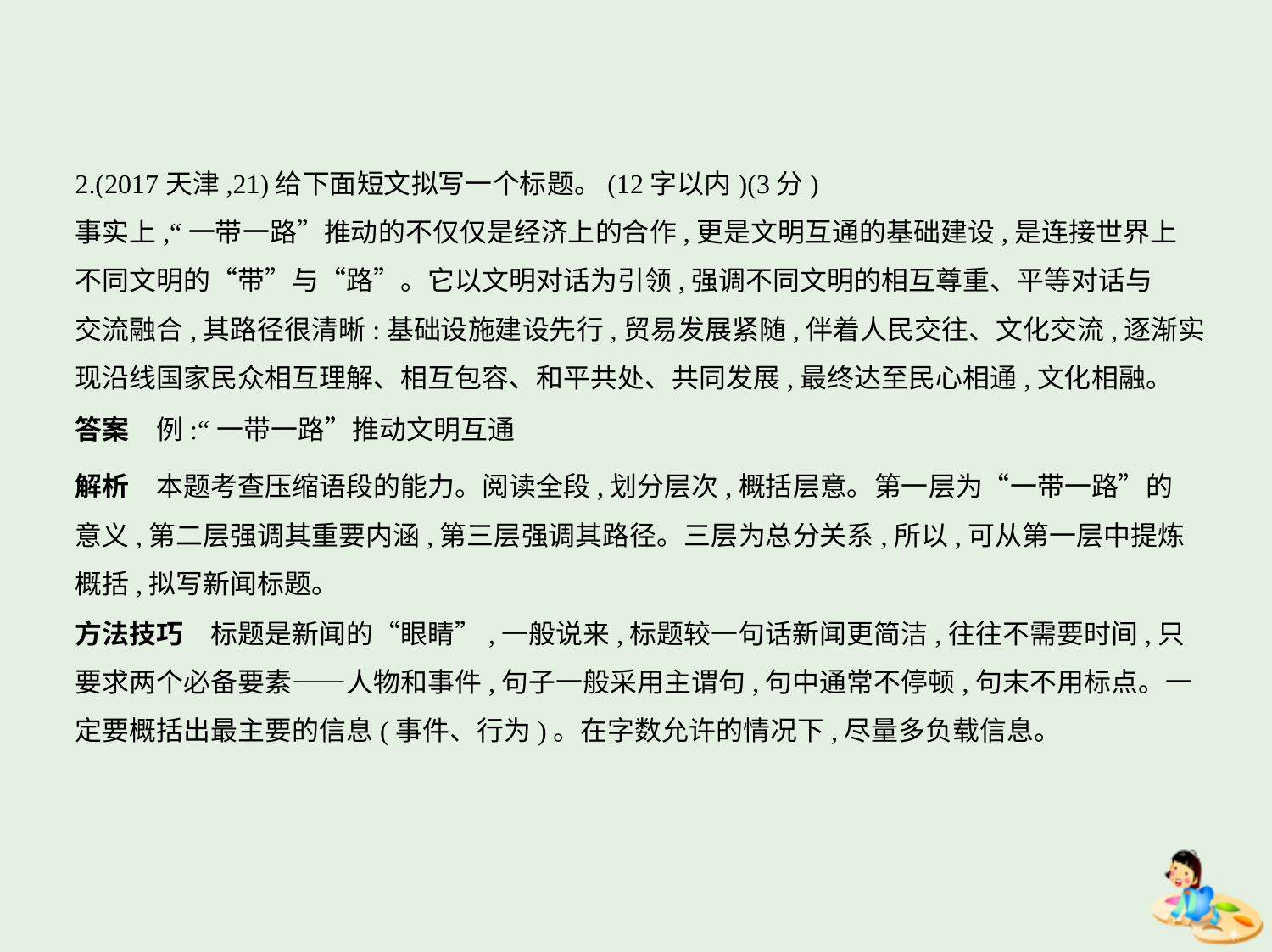

2.(2017天津,21)给下面短文拟写一个标题。(12字以内)(3分)
事实上,“一带一路”推动的不仅仅是经济上的合作,更是文明互通的基础建设,是连接世界上
不同文明的“带”与“路”。它以文明对话为引领,强调不同文明的相互尊重、平等对话与
交流融合,其路径很清晰:基础设施建设先行,贸易发展紧随,伴着人民交往、文化交流,逐渐实
现沿线国家民众相互理解、相互包容、和平共处、共同发展,最终达至民心相通,文化相融。
答案　例:“一带一路”推动文明互通
解析　本题考查压缩语段的能力。阅读全段,划分层次,概括层意。第一层为“一带一路”的
意义,第二层强调其重要内涵,第三层强调其路径。三层为总分关系,所以,可从第一层中提炼
概括,拟写新闻标题。
方法技巧　标题是新闻的“眼睛”,一般说来,标题较一句话新闻更简洁,往往不需要时间,只
要求两个必备要素——人物和事件,句子一般采用主谓句,句中通常不停顿,句末不用标点。一
定要概括出最主要的信息(事件、行为)。在字数允许的情况下,尽量多负载信息。